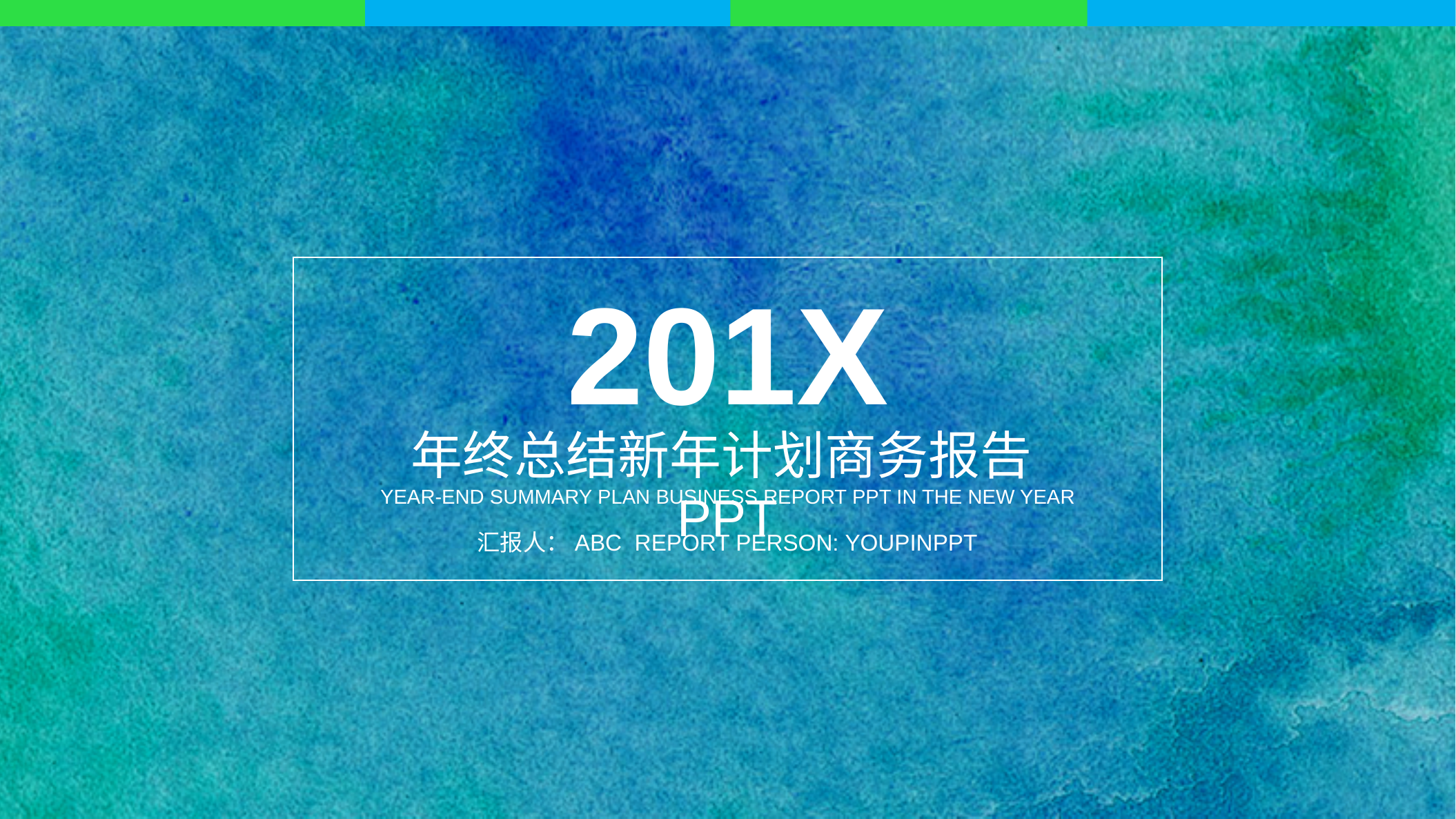

201X
年终总结新年计划商务报告ppt
YEAR-END SUMMARY PLAN BUSINESS REPORT PPT IN THE NEW YEAR
汇报人：ABC  REPORT PERSON: YOUPINPPT